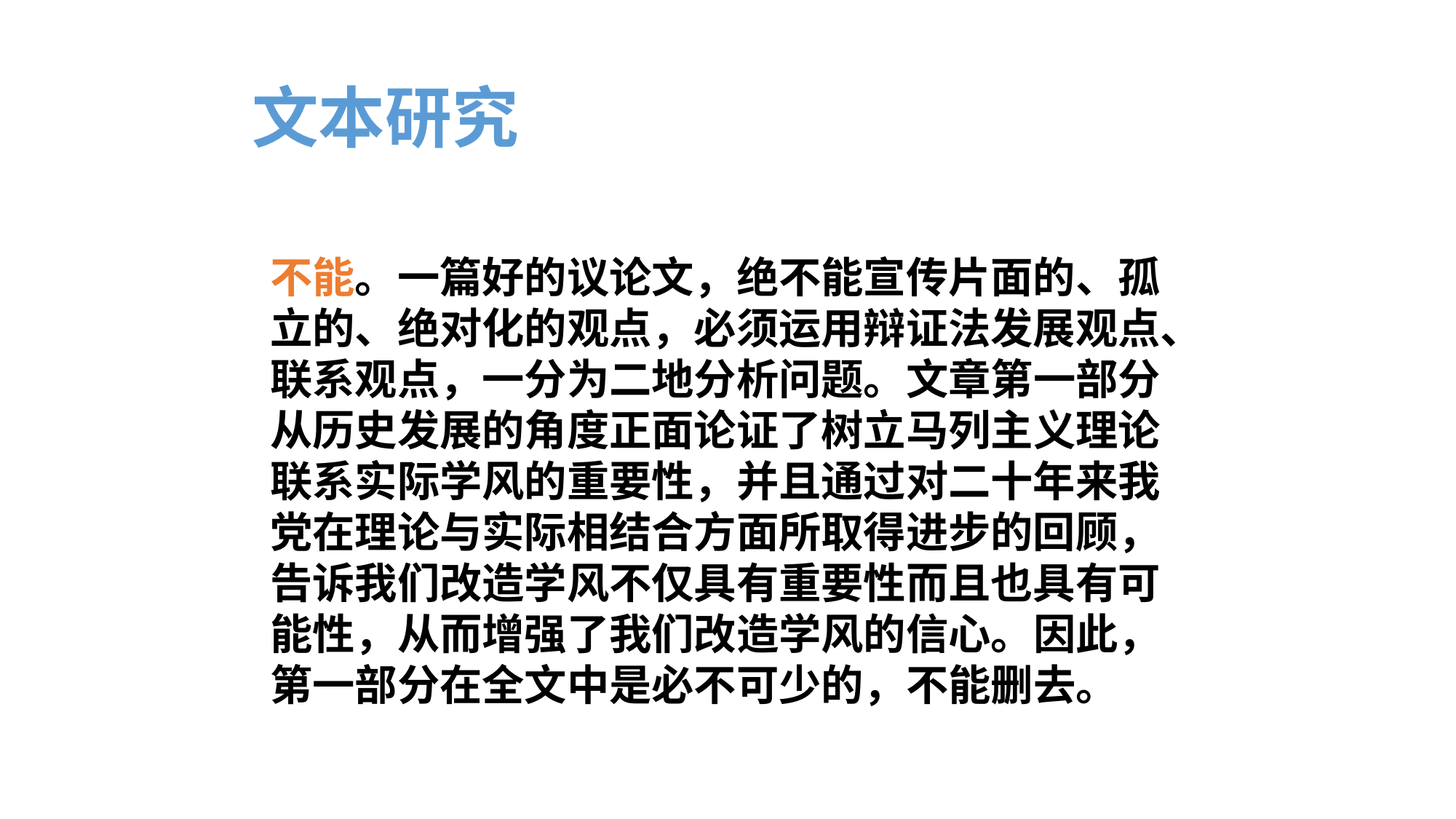

文本研究
不能。一篇好的议论文，绝不能宣传片面的、孤立的、绝对化的观点，必须运用辩证法发展观点、联系观点，一分为二地分析问题。文章第一部分从历史发展的角度正面论证了树立马列主义理论联系实际学风的重要性，并且通过对二十年来我党在理论与实际相结合方面所取得进步的回顾，告诉我们改造学风不仅具有重要性而且也具有可能性，从而增强了我们改造学风的信心。因此，第一部分在全文中是必不可少的，不能删去。